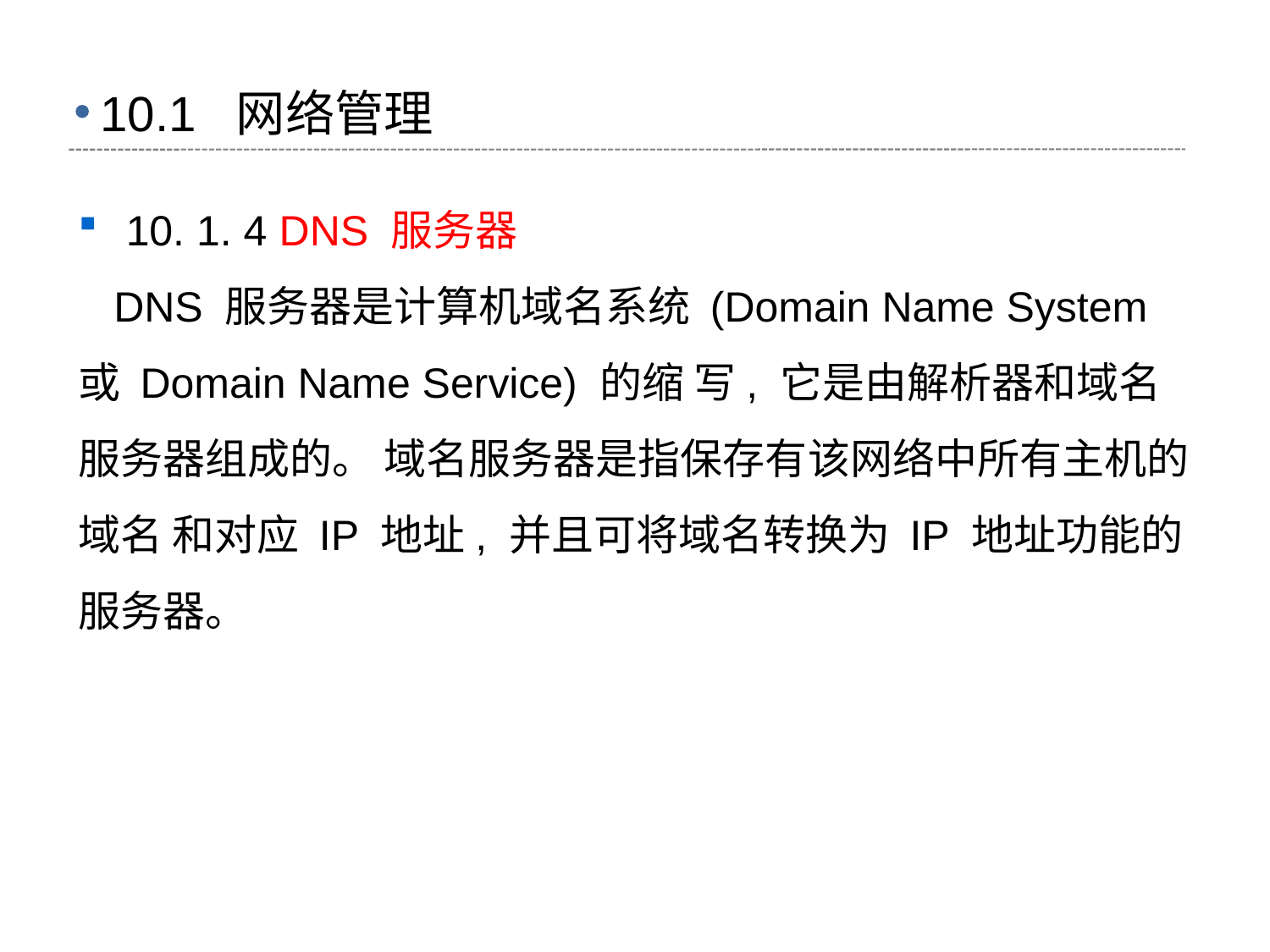

# 10.1  网络管理

10. 1. 4 DNS 服务器
   DNS 服务器是计算机域名系统 (Domain Name System 或 Domain Name Service) 的缩 写, 它是由解析器和域名服务器组成的。 域名服务器是指保存有该网络中所有主机的域名 和对应 IP 地址, 并且可将域名转换为 IP 地址功能的服务器。